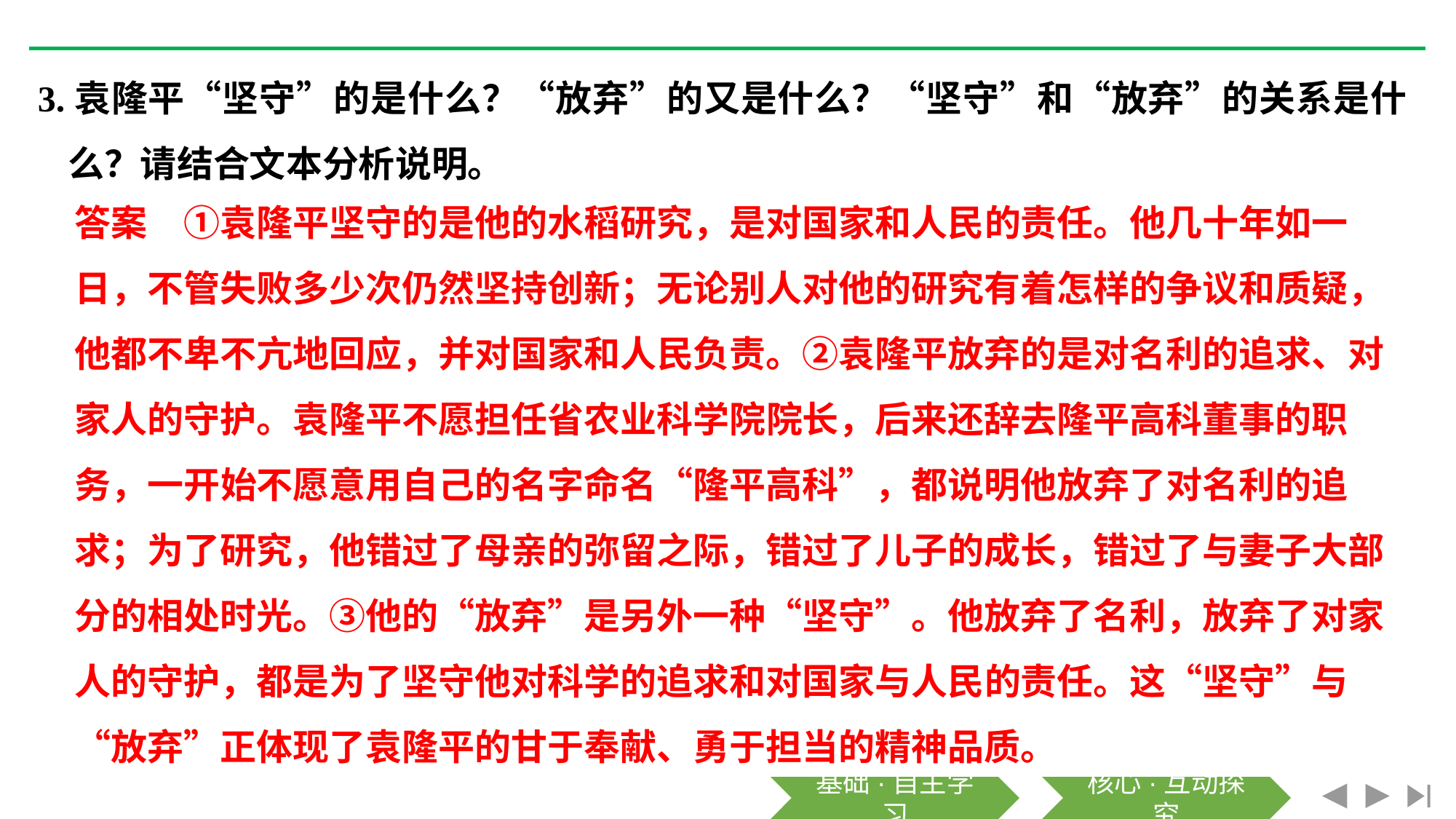

3.袁隆平“坚守”的是什么？“放弃”的又是什么？“坚守”和“放弃”的关系是什么？请结合文本分析说明。
答案　①袁隆平坚守的是他的水稻研究，是对国家和人民的责任。他几十年如一日，不管失败多少次仍然坚持创新；无论别人对他的研究有着怎样的争议和质疑，他都不卑不亢地回应，并对国家和人民负责。②袁隆平放弃的是对名利的追求、对家人的守护。袁隆平不愿担任省农业科学院院长，后来还辞去隆平高科董事的职务，一开始不愿意用自己的名字命名“隆平高科”，都说明他放弃了对名利的追求；为了研究，他错过了母亲的弥留之际，错过了儿子的成长，错过了与妻子大部分的相处时光。③他的“放弃”是另外一种“坚守”。他放弃了名利，放弃了对家人的守护，都是为了坚守他对科学的追求和对国家与人民的责任。这“坚守”与“放弃”正体现了袁隆平的甘于奉献、勇于担当的精神品质。